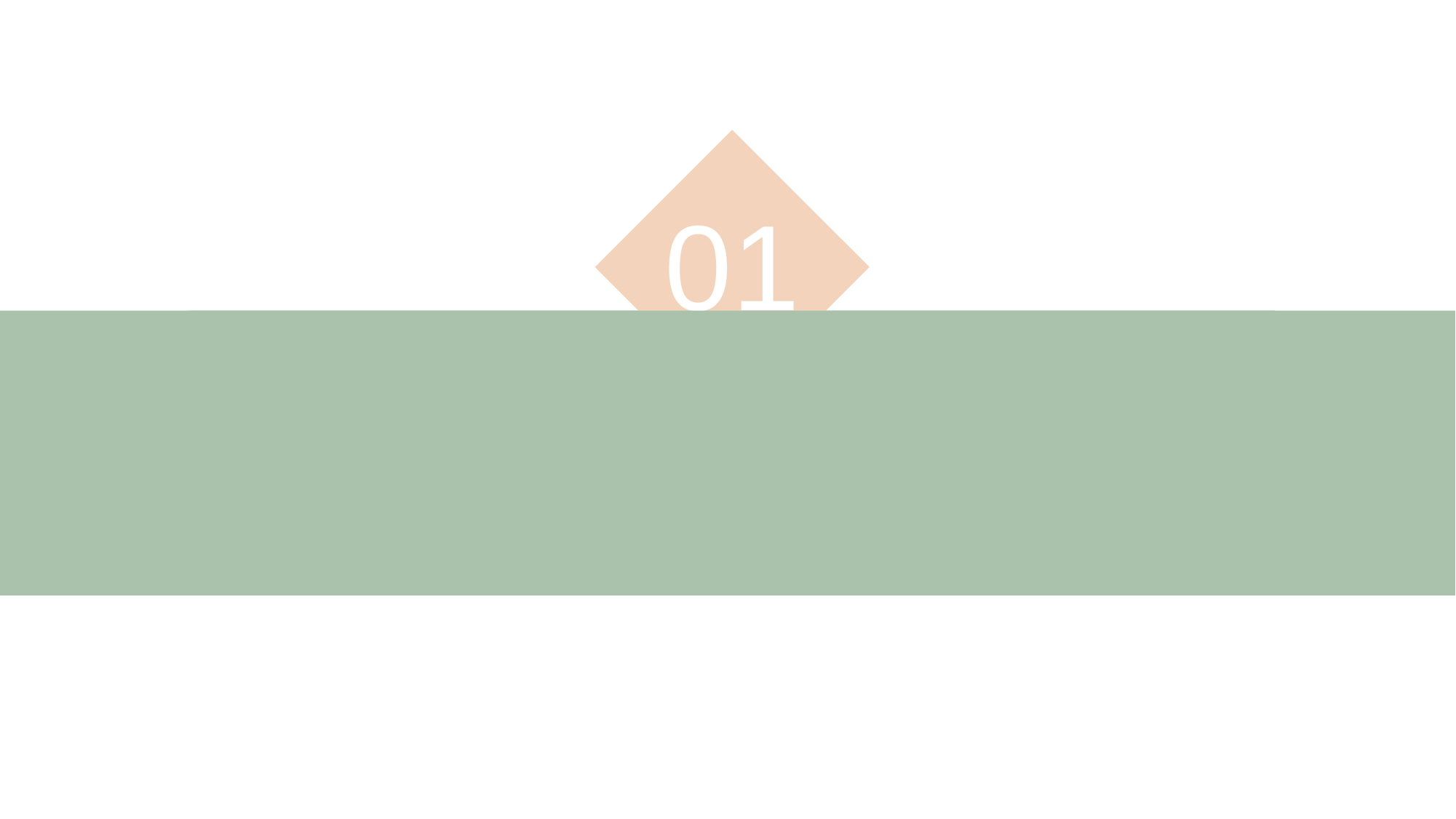

01

关于公司
Click here to add to title